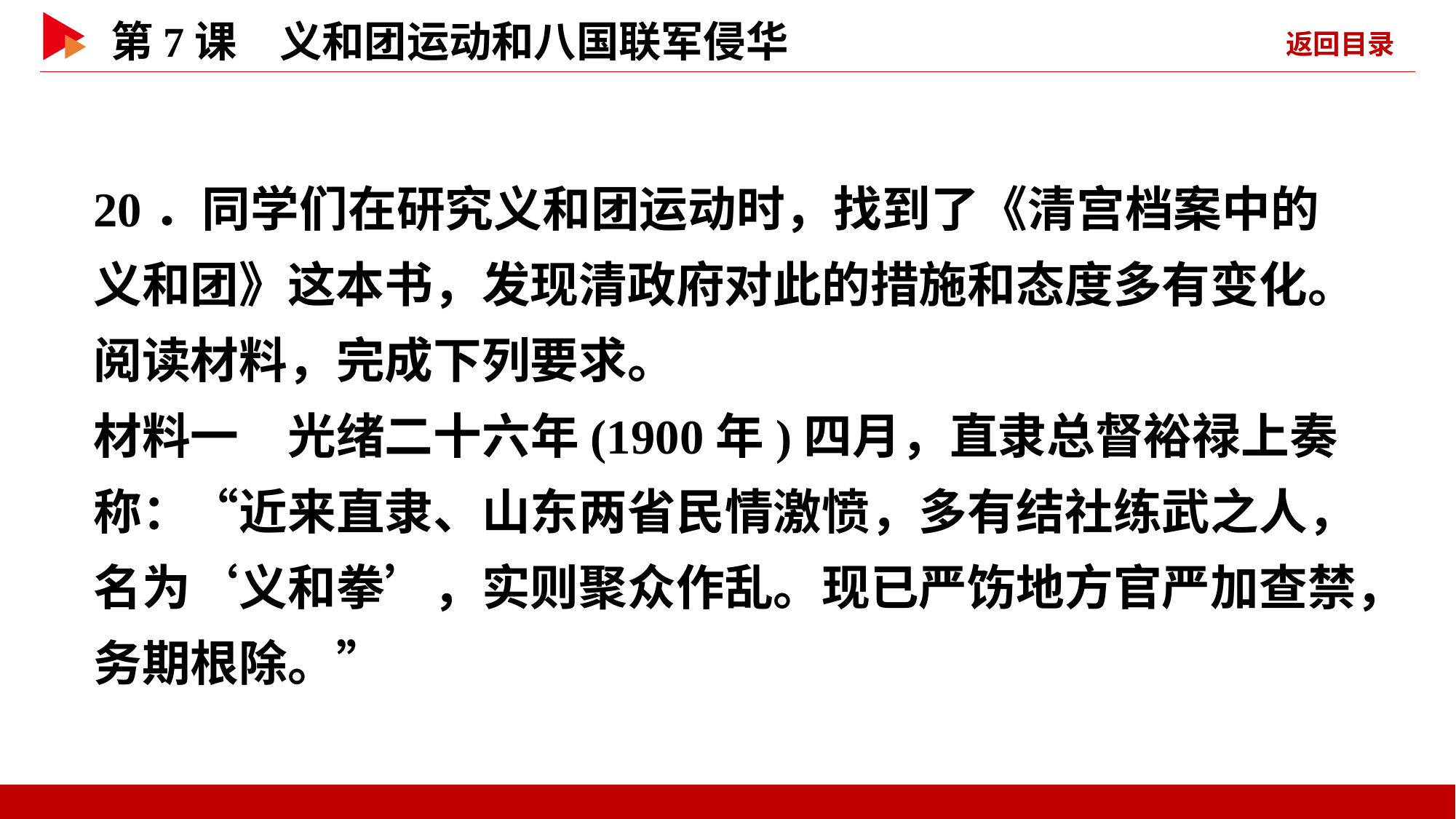

20．同学们在研究义和团运动时，找到了《清宫档案中的义和团》这本书，发现清政府对此的措施和态度多有变化。阅读材料，完成下列要求。
材料一　光绪二十六年(1900年)四月，直隶总督裕禄上奏称：“近来直隶、山东两省民情激愤，多有结社练武之人，名为‘义和拳’，实则聚众作乱。现已严饬地方官严加查禁，务期根除。”